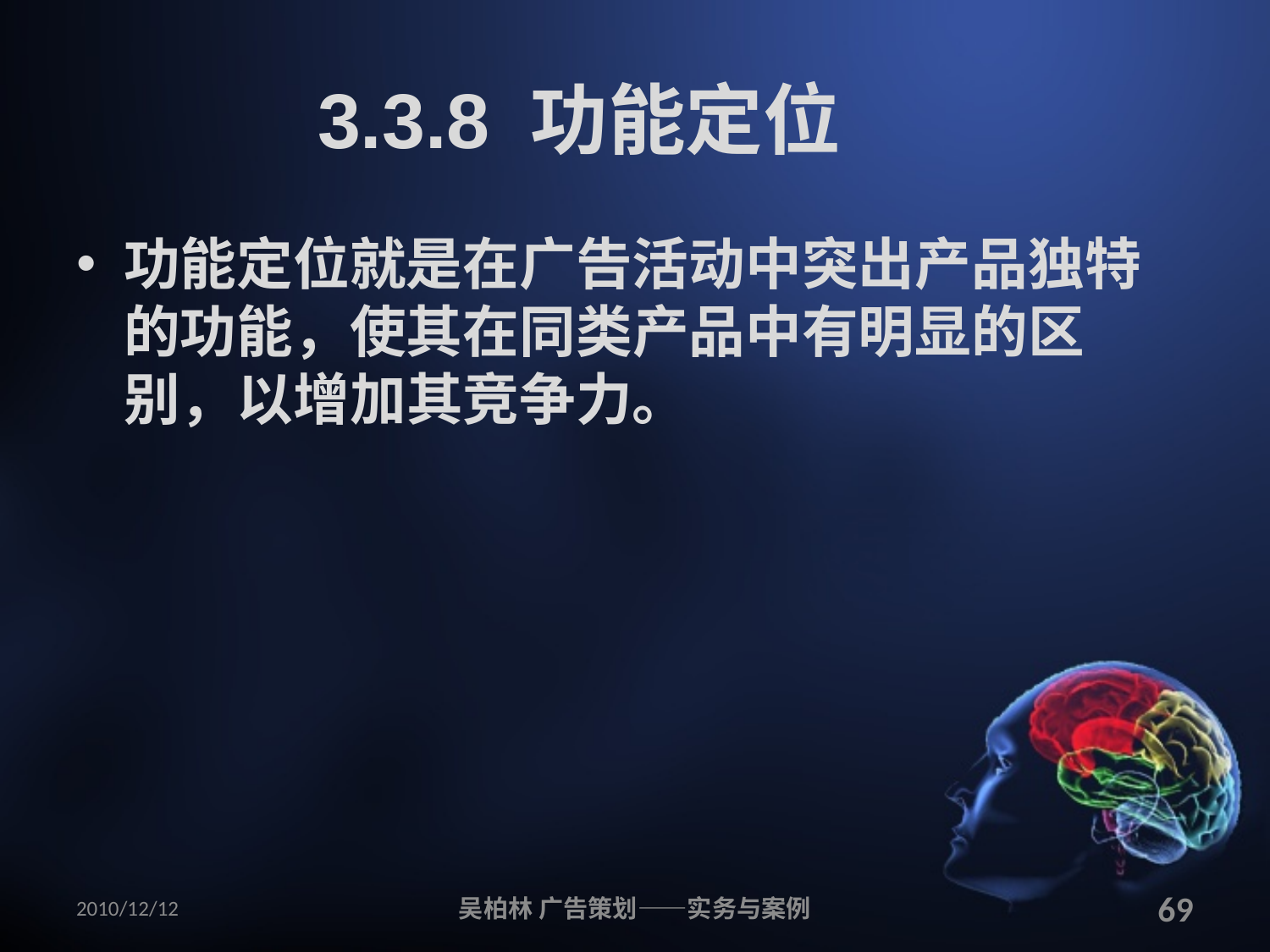

# 3.3.8 功能定位
功能定位就是在广告活动中突出产品独特的功能，使其在同类产品中有明显的区别，以增加其竞争力。
2010/12/12
吴柏林 广告策划——实务与案例
69